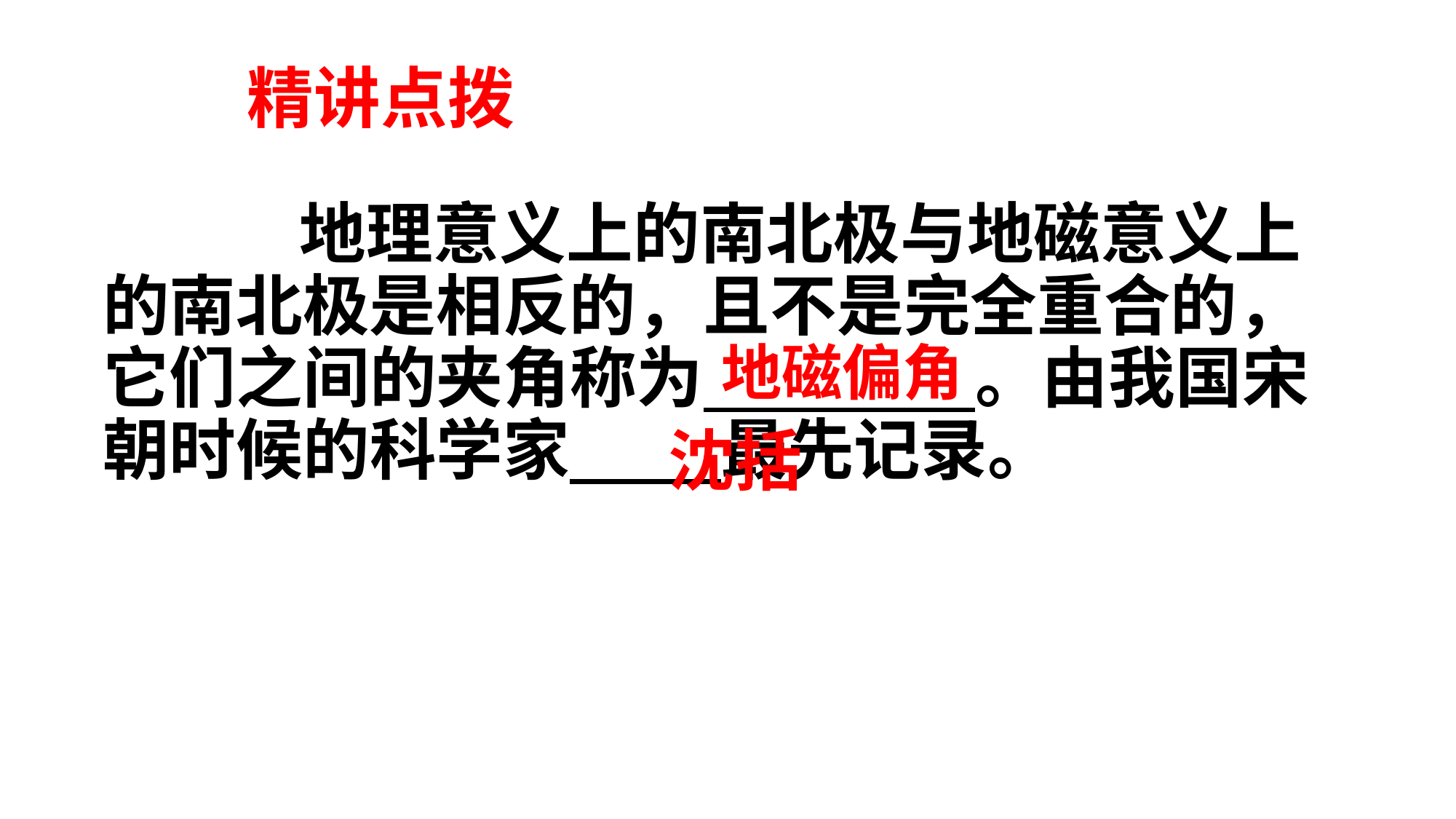

# 精讲点拨
            地理意义上的南北极与地磁意义上的南北极是相反的，且不是完全重合的，它们之间的夹角称为                  。由我国宋朝时候的科学家          最先记录。
地磁偏角
沈括